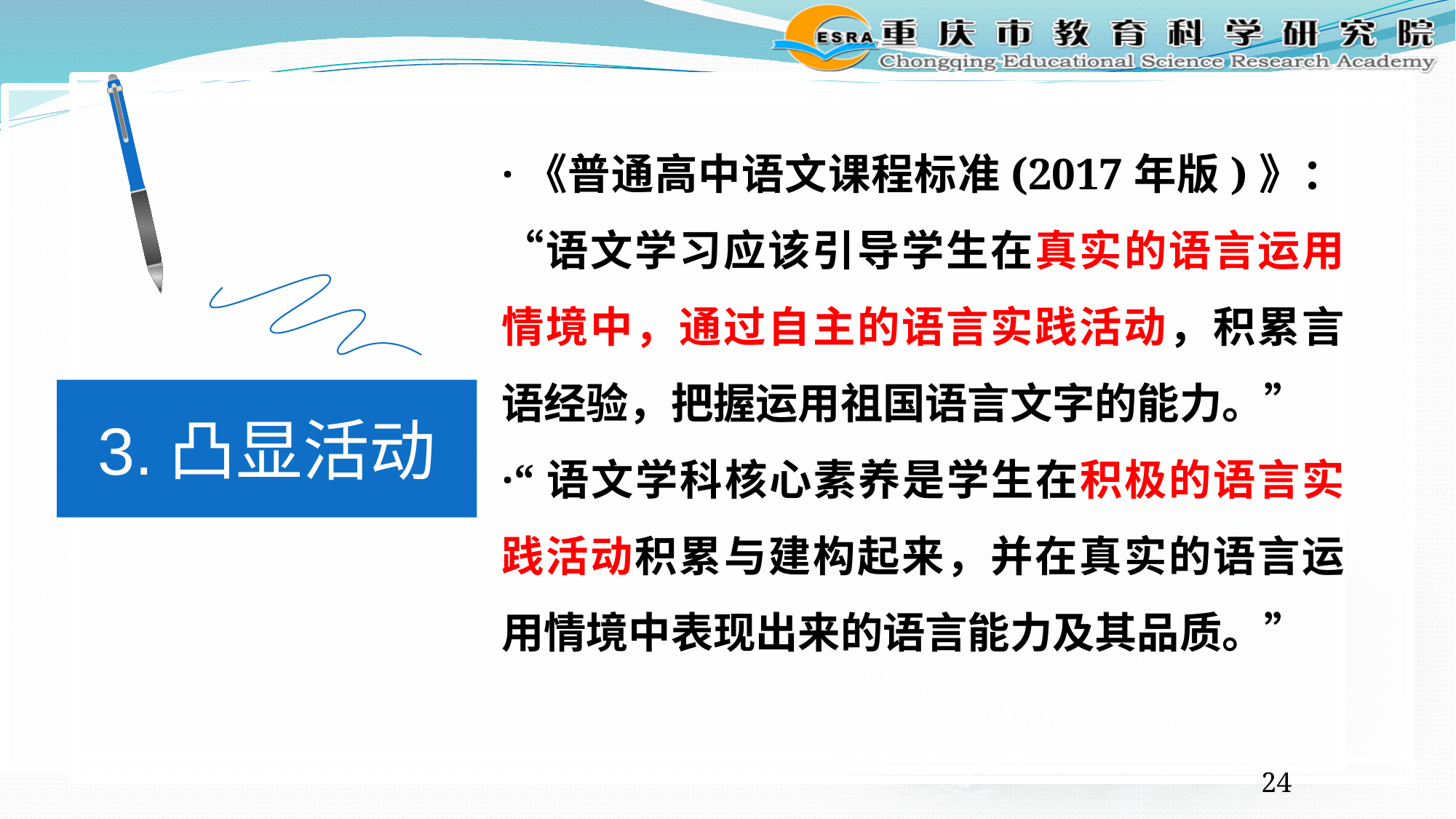

·《普通高中语文课程标准(2017年版)》：“语文学习应该引导学生在真实的语言运用情境中，通过自主的语言实践活动，积累言语经验，把握运用祖国语言文字的能力。”
·“语文学科核心素养是学生在积极的语言实践活动积累与建构起来，并在真实的语言运用情境中表现出来的语言能力及其品质。”

3.凸显活动
24